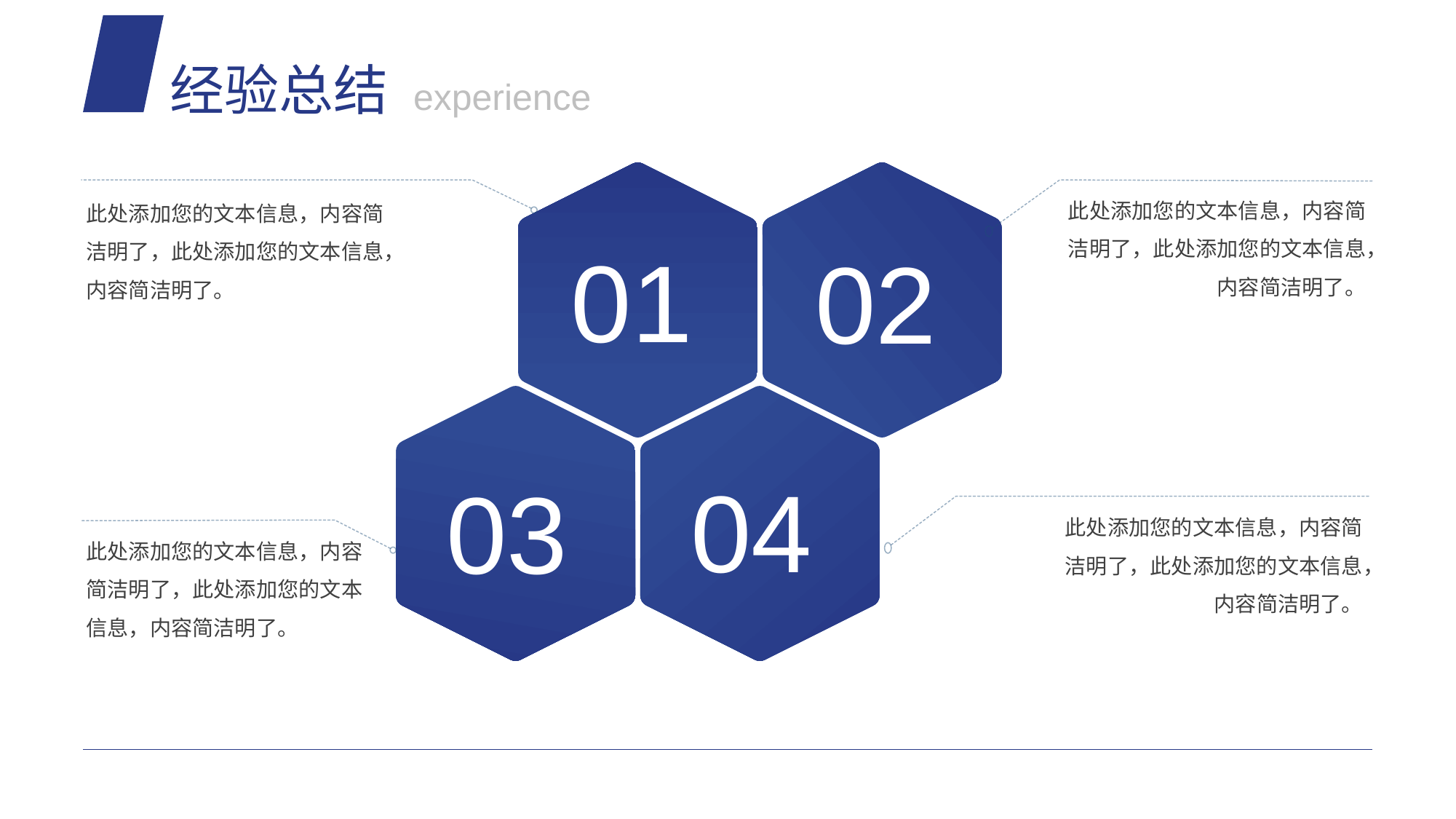

经验总结 experience
此处添加您的文本信息，内容简洁明了，此处添加您的文本信息，内容简洁明了。

此处添加您的文本信息，内容简洁明了，此处添加您的文本信息，内容简洁明了。
01
02

04
03

此处添加您的文本信息，内容简洁明了，此处添加您的文本信息，内容简洁明了。
此处添加您的文本信息，内容简洁明了，此处添加您的文本信息，内容简洁明了。